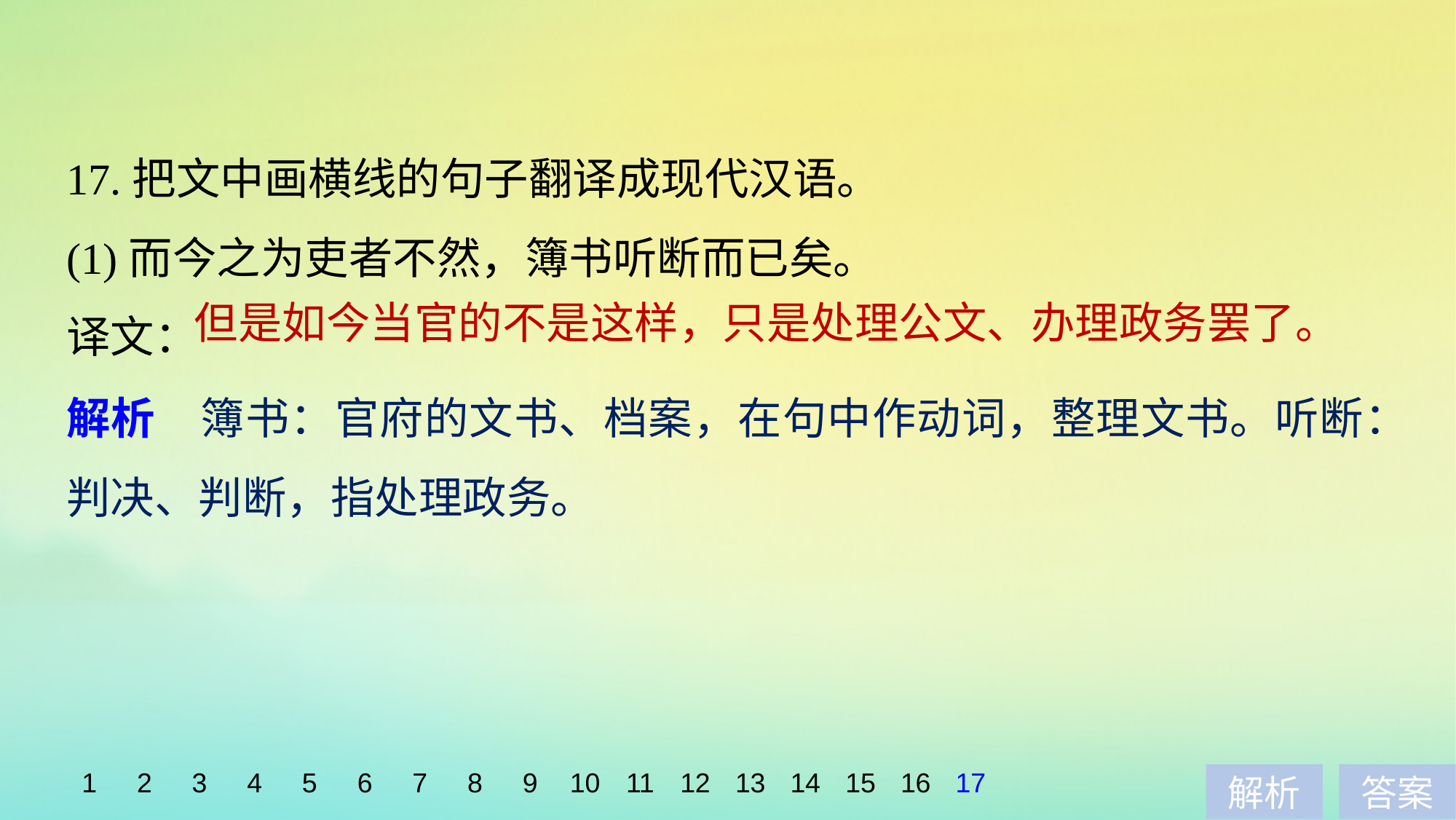

17.把文中画横线的句子翻译成现代汉语。
(1)而今之为吏者不然，簿书听断而已矣。
译文：
但是如今当官的不是这样，只是处理公文、办理政务罢了。
解析　簿书：官府的文书、档案，在句中作动词，整理文书。听断：判决、判断，指处理政务。
1
2
3
4
5
6
7
8
9
10
11
12
13
14
15
16
17
解析
答案